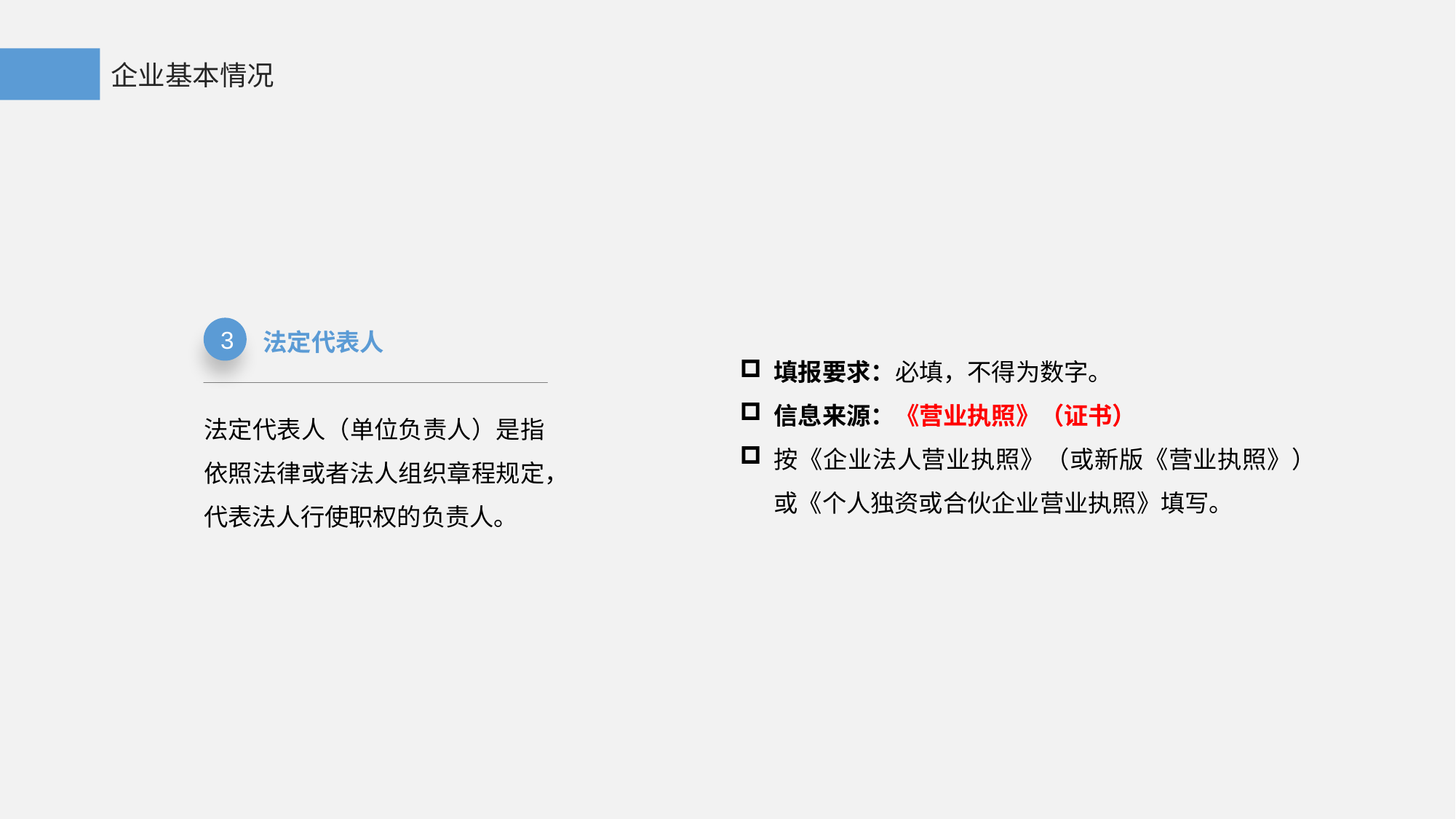

企业基本情况
3
法定代表人
填报要求：必填，不得为数字。
信息来源：《营业执照》（证书）
按《企业法人营业执照》（或新版《营业执照》）或《个人独资或合伙企业营业执照》填写。
法定代表人（单位负责人）是指依照法律或者法人组织章程规定，代表法人行使职权的负责人。

10